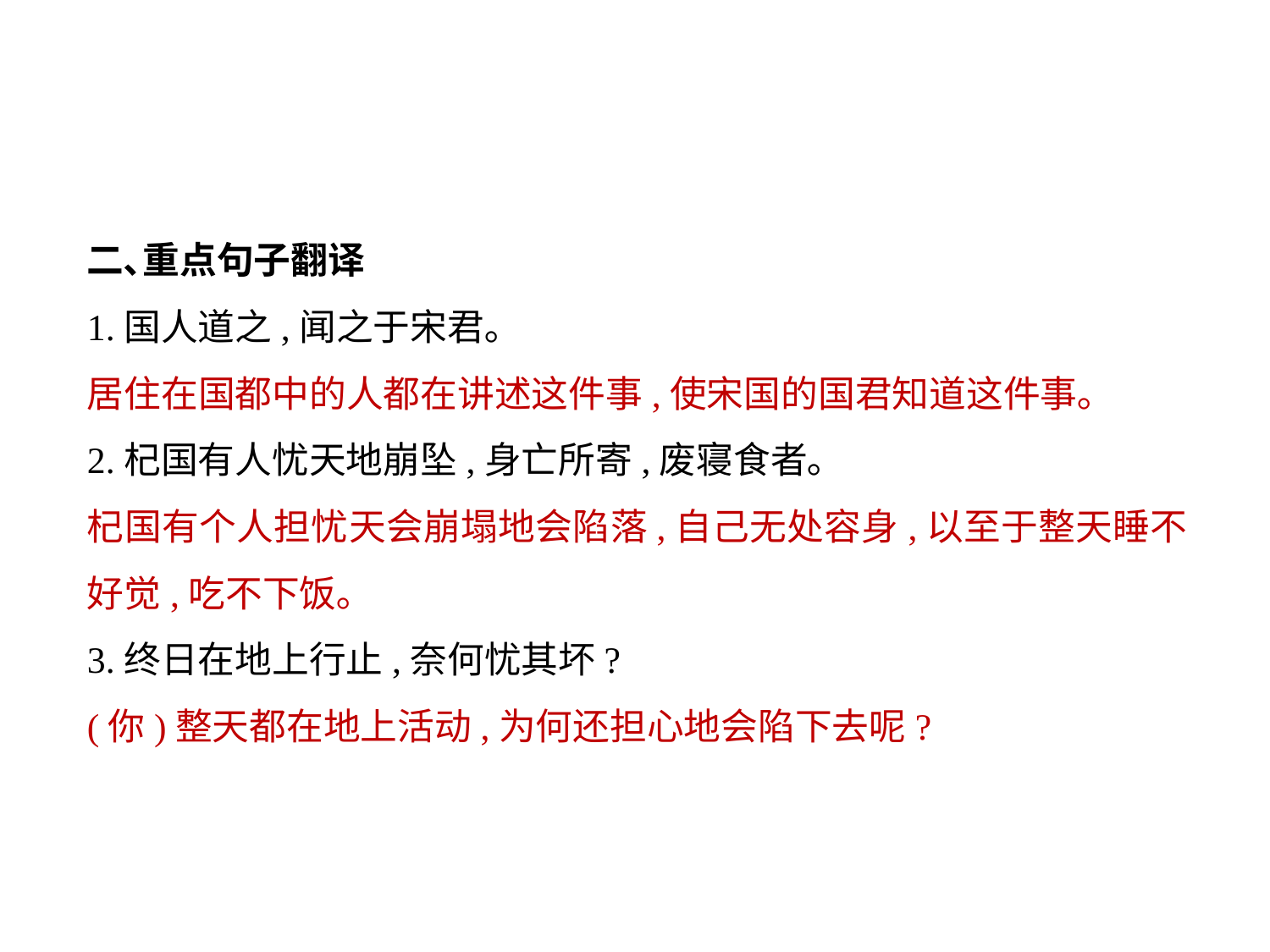

二､重点句子翻译
1.国人道之,闻之于宋君｡
居住在国都中的人都在讲述这件事,使宋国的国君知道这件事｡
2.杞国有人忧天地崩坠,身亡所寄,废寝食者｡
杞国有个人担忧天会崩塌地会陷落,自己无处容身,以至于整天睡不好觉,吃不下饭｡
3.终日在地上行止,奈何忧其坏?
(你)整天都在地上活动,为何还担心地会陷下去呢?